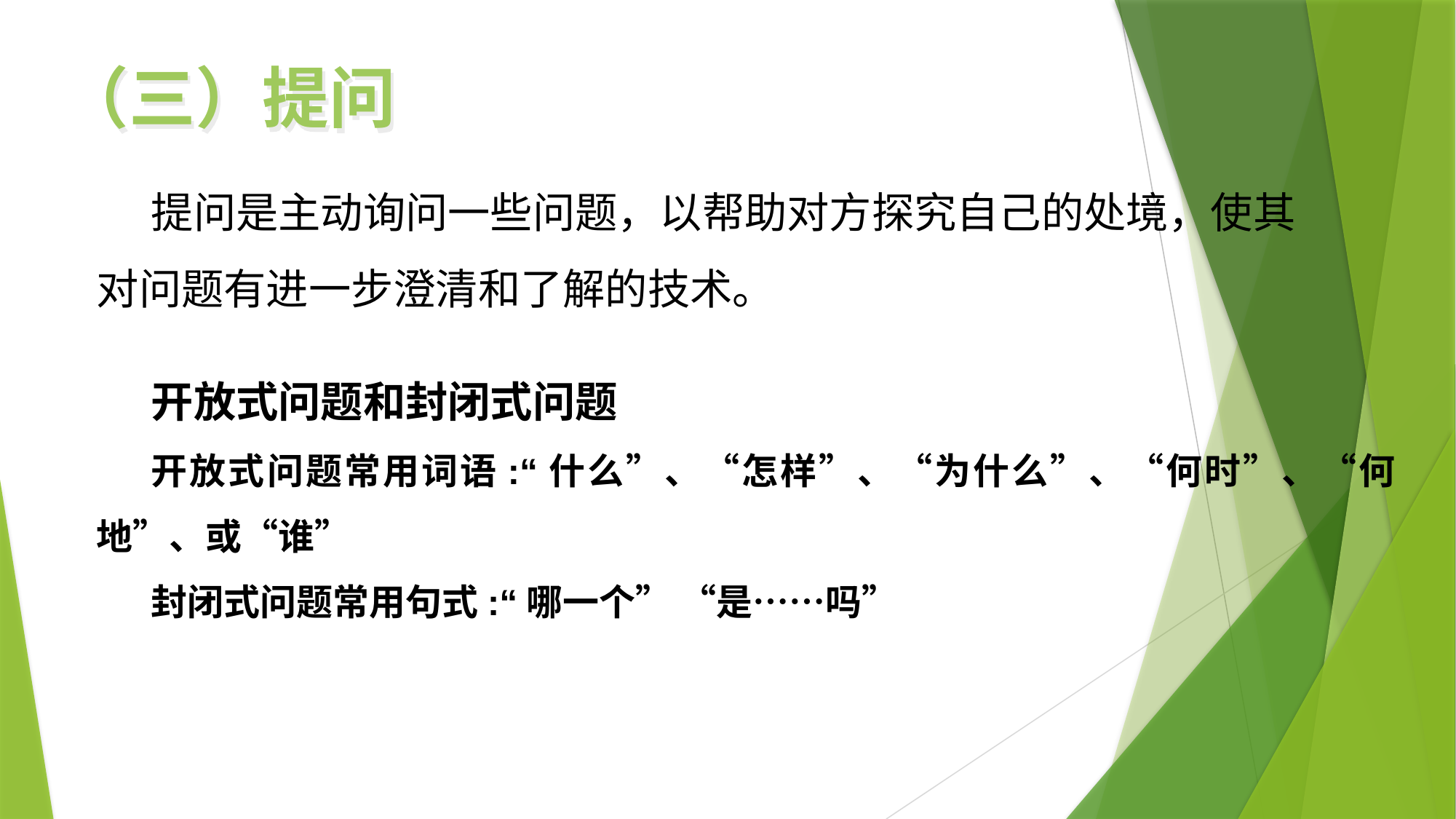

（三）提问
提问是主动询问一些问题，以帮助对方探究自己的处境，使其对问题有进一步澄清和了解的技术。
开放式问题和封闭式问题
开放式问题常用词语:“什么”、“怎样”、“为什么”、“何时”、“何地”、或“谁”
封闭式问题常用句式:“哪一个” “是……吗”